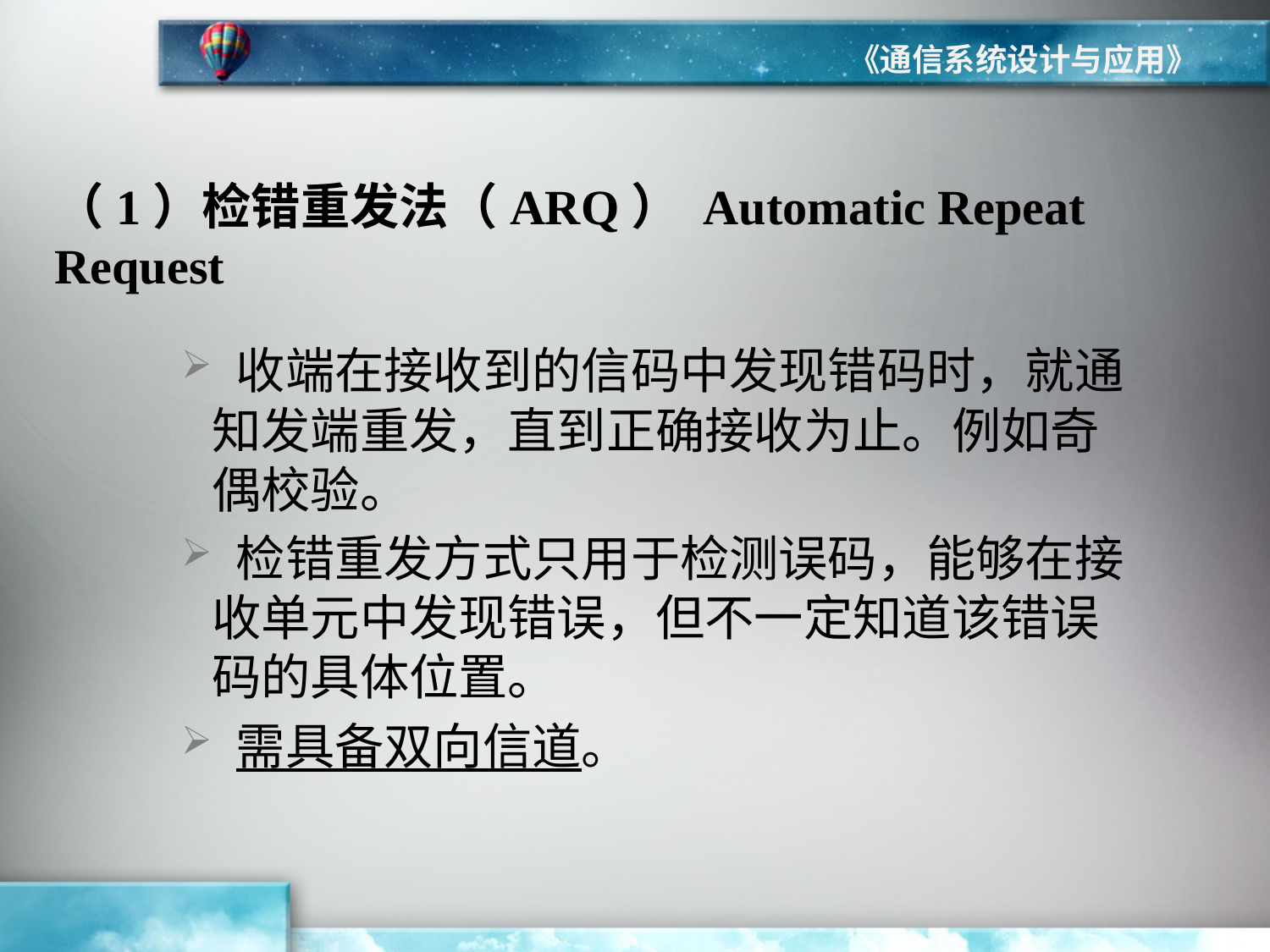

《通信系统设计与应用》
（1）检错重发法（ARQ） Automatic Repeat Request
 收端在接收到的信码中发现错码时，就通知发端重发，直到正确接收为止。例如奇偶校验。
 检错重发方式只用于检测误码，能够在接收单元中发现错误，但不一定知道该错误码的具体位置。
 需具备双向信道。